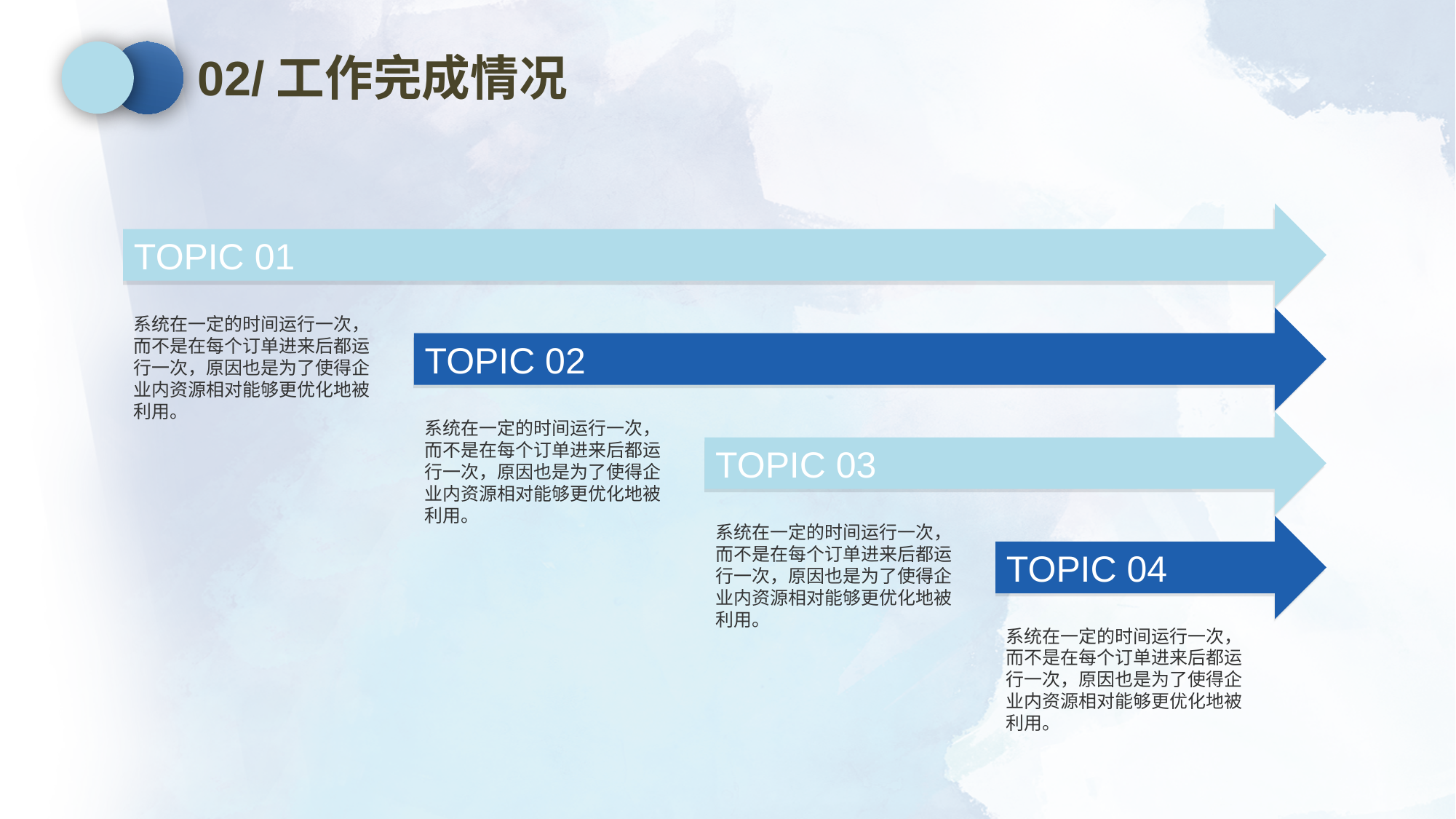

02/工作完成情况
TOPIC 01
系统在一定的时间运行一次，而不是在每个订单进来后都运行一次，原因也是为了使得企业内资源相对能够更优化地被利用。
TOPIC 02
系统在一定的时间运行一次，而不是在每个订单进来后都运行一次，原因也是为了使得企业内资源相对能够更优化地被利用。
TOPIC 03
系统在一定的时间运行一次，而不是在每个订单进来后都运行一次，原因也是为了使得企业内资源相对能够更优化地被利用。
TOPIC 04
系统在一定的时间运行一次，而不是在每个订单进来后都运行一次，原因也是为了使得企业内资源相对能够更优化地被利用。